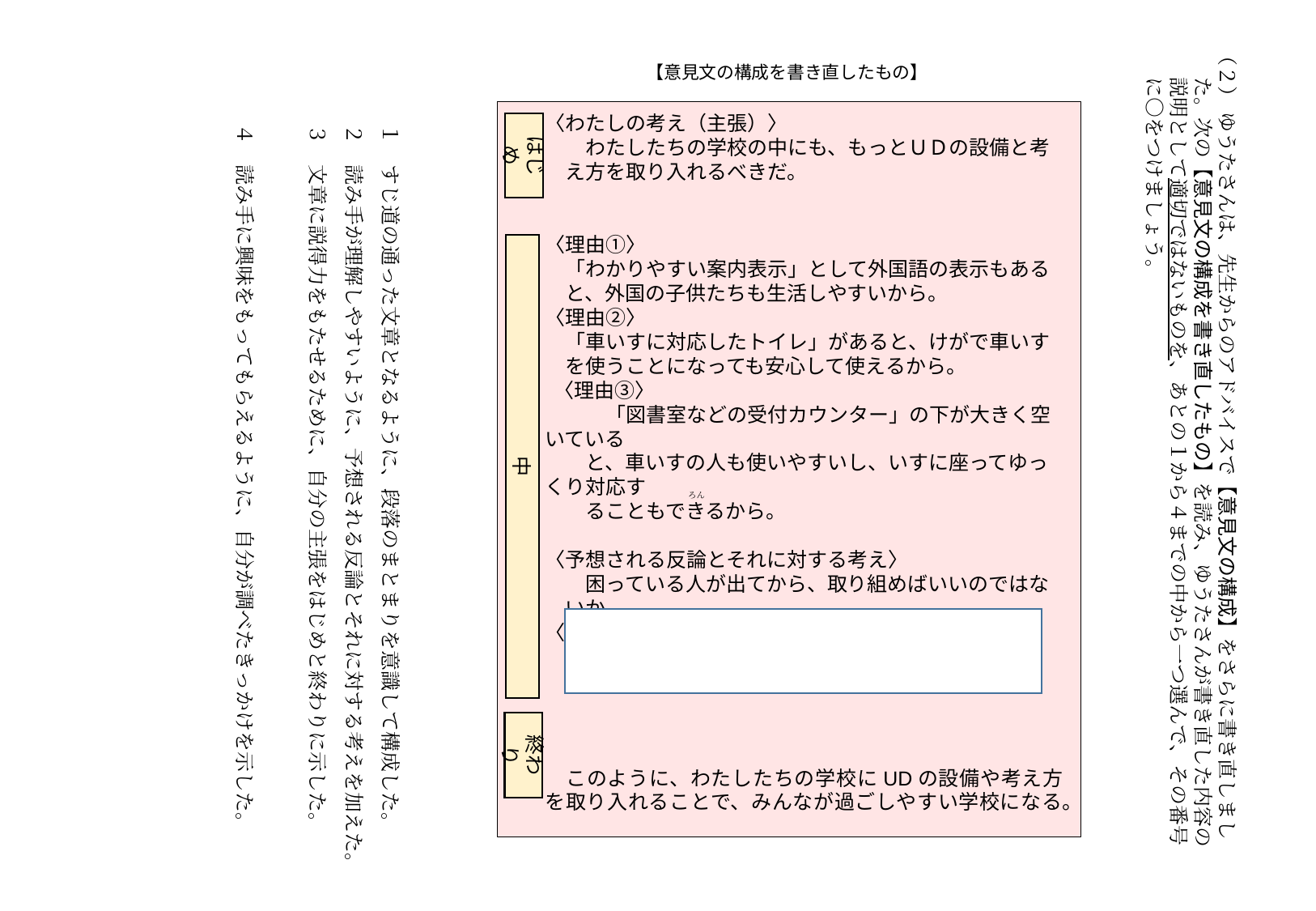

（２） ゆうたさんは、先生からのアドバイスで【意見文の構成】をさらに書き直しまし
     た。次の【意見文の構成を書き直したもの】を読み、ゆうたさんが書き直した内容の
     説明として適切ではないものを、あとの１から４までの中から一つ選んで、その番号
     に○をつけましょう。
【意見文の構成を書き直したもの】
〈わたしの考え（主張）〉
　　わたしたちの学校の中にも、もっとＵＤの設備と考
　え方を取り入れるべきだ。

〈理由①〉
　「わかりやすい案内表示」として外国語の表示もある
　と、外国の子供たちも生活しやすいから。
〈理由②〉
　「車いすに対応したトイレ」があると、けがで車いす
　を使うことになっても安心して使えるから。
 〈理由③〉
　　　「図書室などの受付カウンター」の下が大きく空いている
　　と、車いすの人も使いやすいし、いすに座ってゆっくり対応す
　　ることもできるから。

〈予想される反論とそれに対する考え〉
　　困っている人が出てから、取り組めばいいのではな
　いか。
〈予想される反論に対する考え〉

　このように、わたしたちの学校にUDの設備や考え方を取り入れることで、みんなが過ごしやすい学校になる。

はじめ
中

終わり
　　１　すじ道の通った文章となるように、段落のまとまりを意識して構成した。
　　２　読み手が理解しやすいように、予想される反論とそれに対する考えを加えた。
　　３　文章に説得力をもたせるために、自分の主張をはじめと終わりに示した。
　　４　読み手に興味をもってもらえるように、自分が調べたきっかけを示した。
ろん